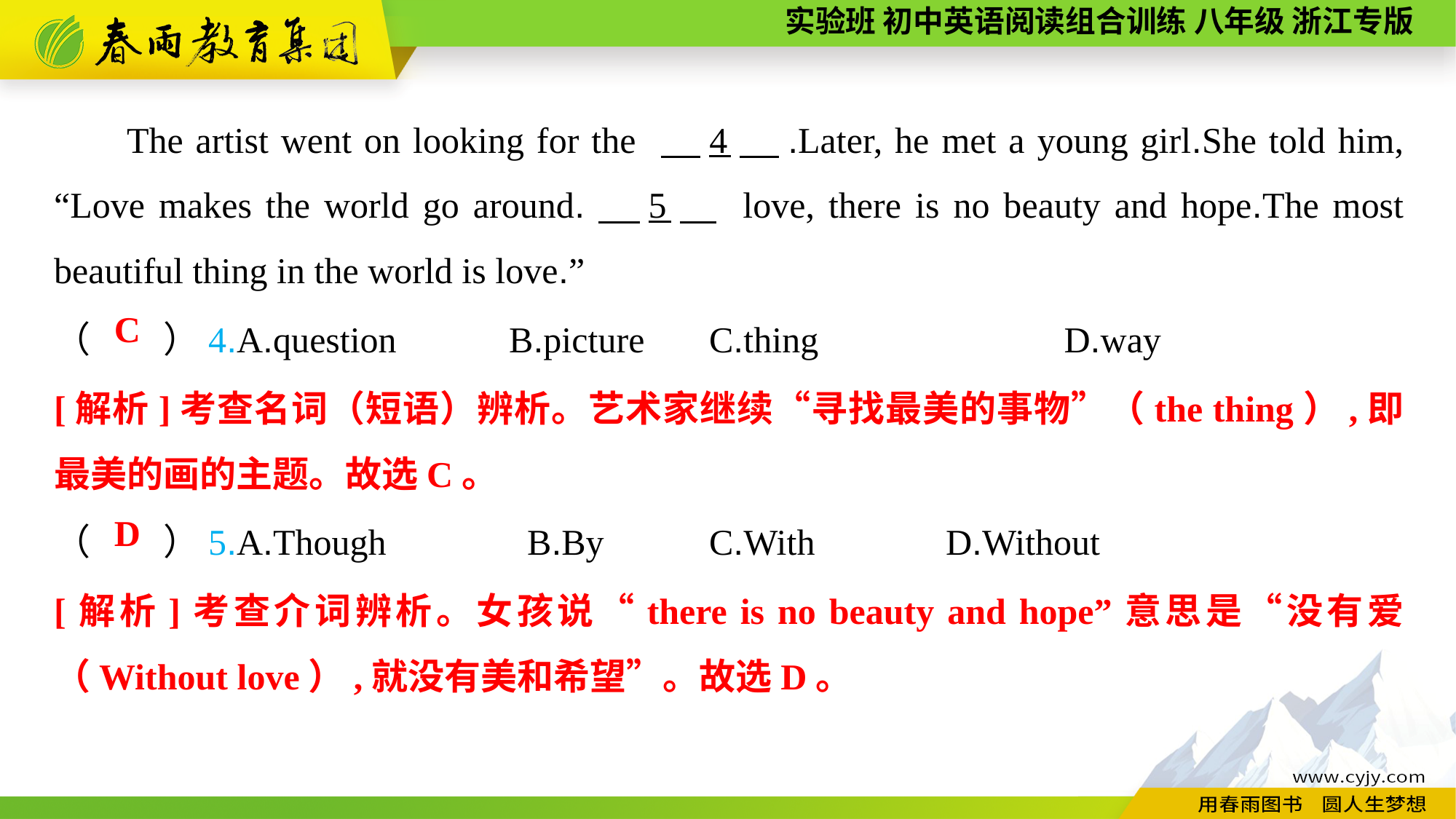

The artist went on looking for the 　4　.Later, he met a young girl.She told him, “Love makes the world go around.　5　 love, there is no beauty and hope.The most beautiful thing in the world is love.”
（　　）4.A.question	  B.picture	C.thing		   D.way
C
[解析]考查名词（短语）辨析。艺术家继续“寻找最美的事物”（the thing）,即最美的画的主题。故选C。
（　　）5.A.Though	    B.By	C.With		  D.Without
D
[解析]考查介词辨析。女孩说“there is no beauty and hope”意思是“没有爱（Without love）,就没有美和希望”。故选D。